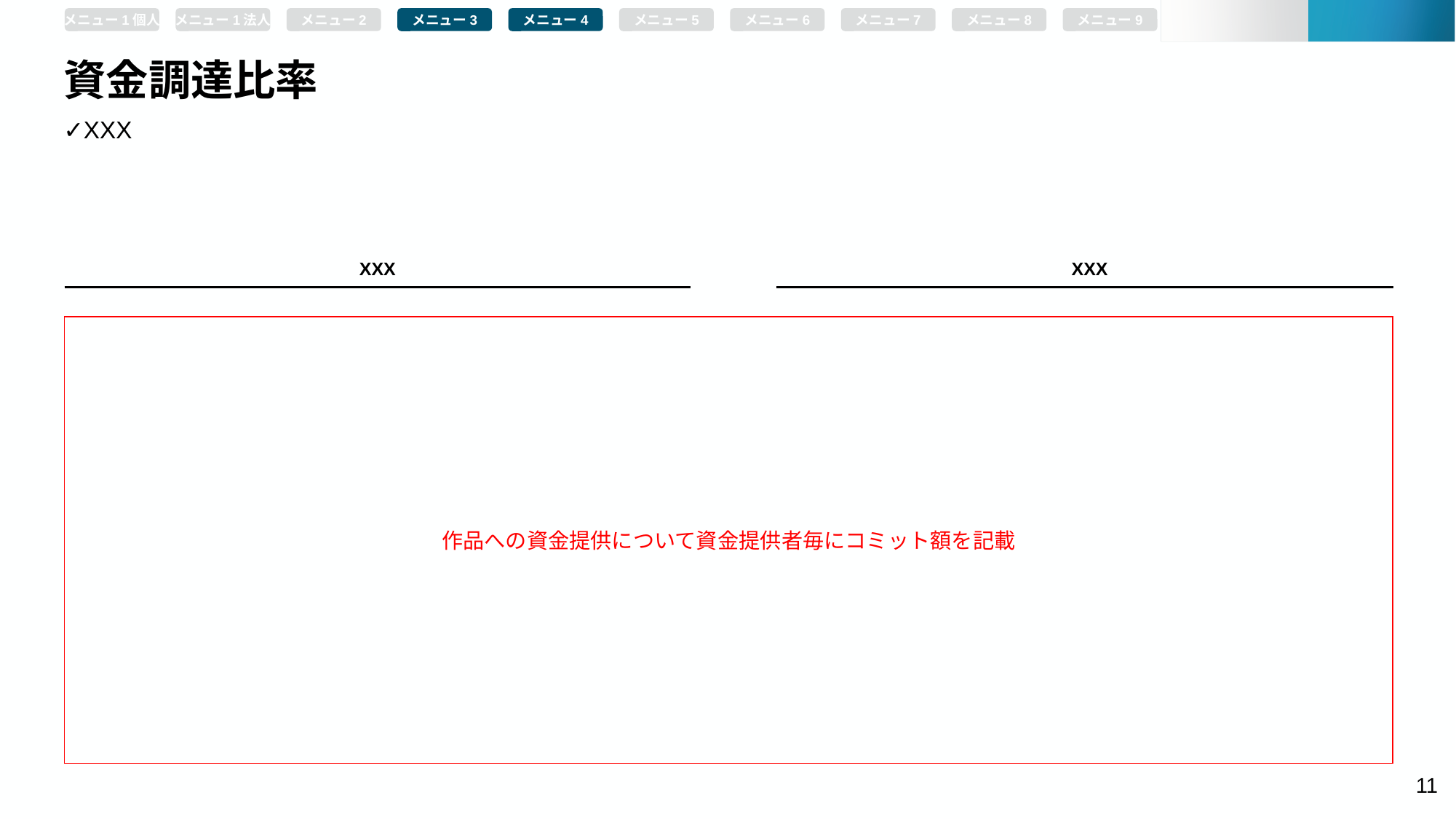

メニュー1個人
メニュー1法人
メニュー2
メニュー3
メニュー4
メニュー5
メニュー6
メニュー7
メニュー8
メニュー9
# 資金調達比率
✓XXX
XXX
XXX
作品への資金提供について資金提供者毎にコミット額を記載
11